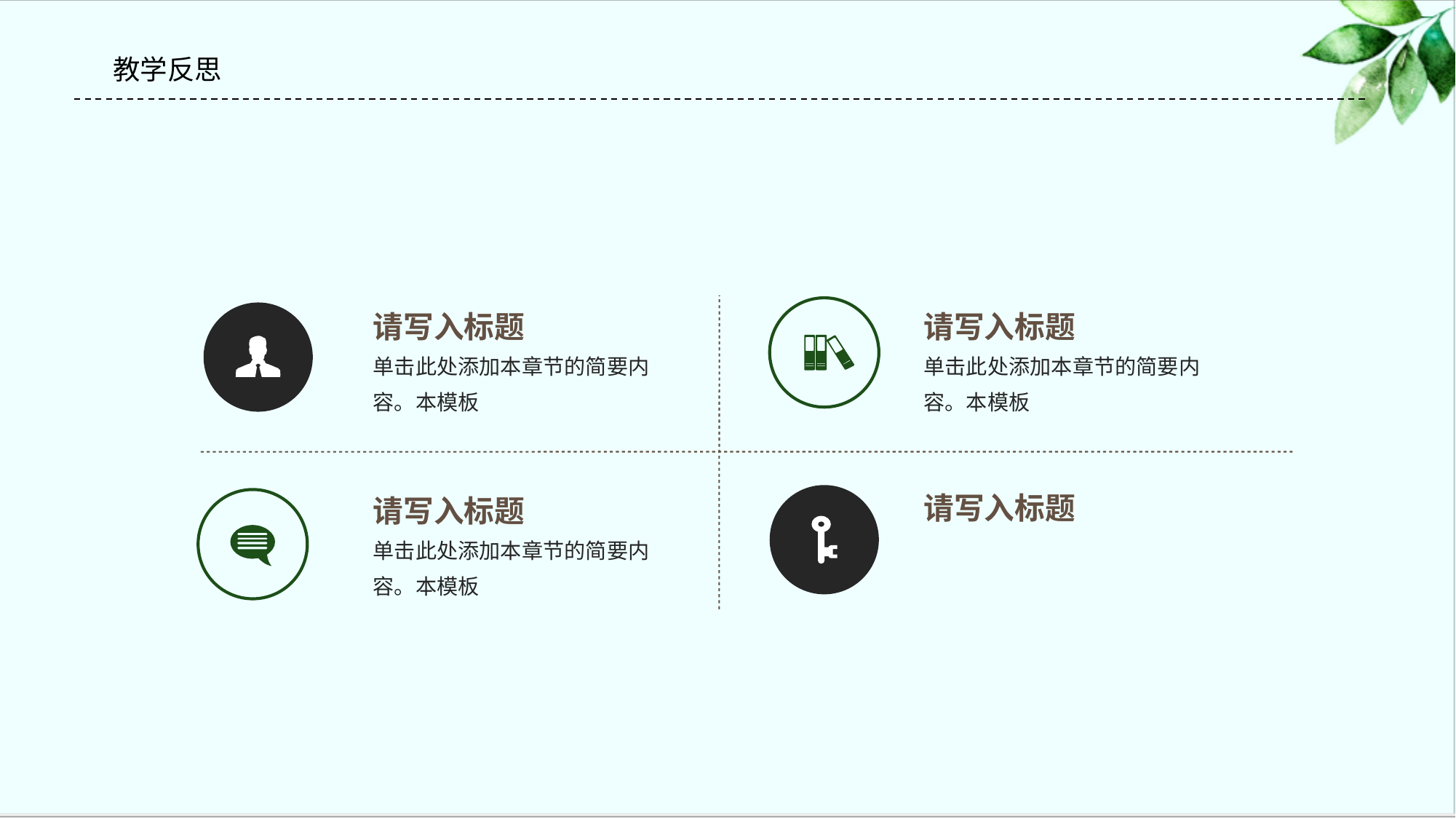

#
教学反思

请写入标题
单击此处添加本章节的简要内容。本模板

请写入标题
单击此处添加本章节的简要内容。本模板

请写入标题

请写入标题
单击此处添加本章节的简要内容。本模板